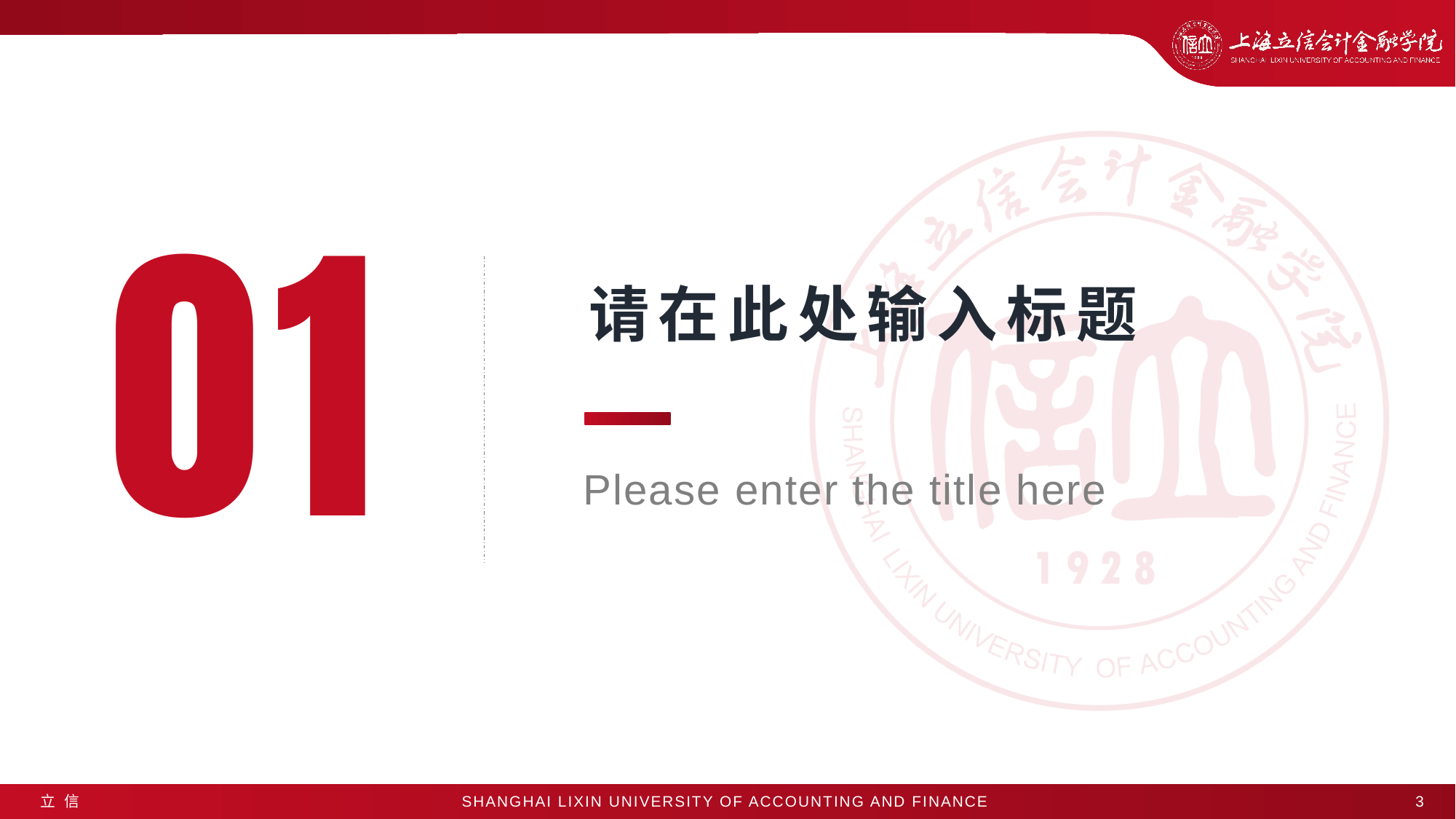

0
1
请在此处输入标题

Please enter the title here
3